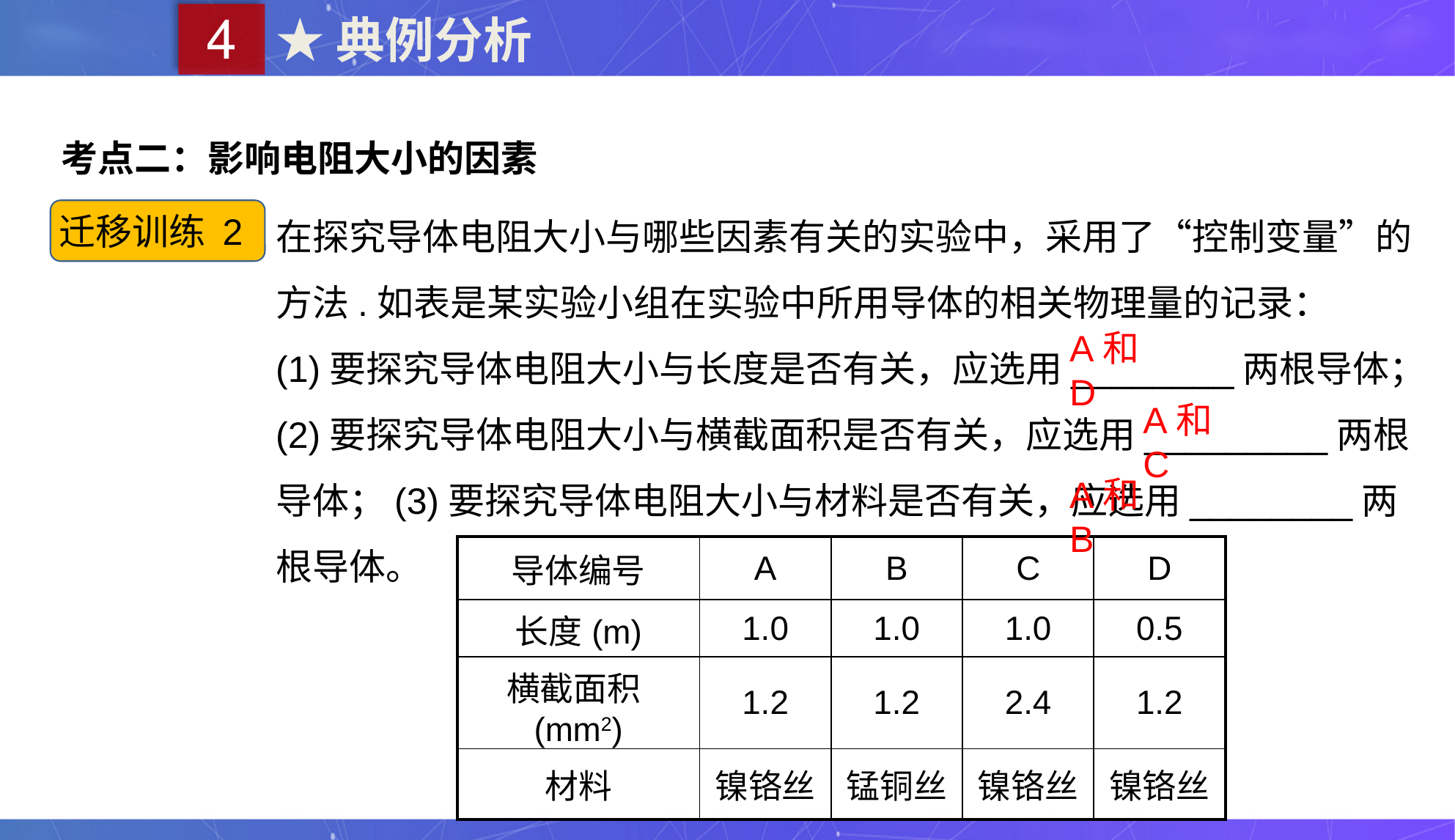

4
★典例分析
考点二：影响电阻大小的因素
在探究导体电阻大小与哪些因素有关的实验中，采用了“控制变量”的方法.如表是某实验小组在实验中所用导体的相关物理量的记录：
(1)要探究导体电阻大小与长度是否有关，应选用________两根导体；
(2)要探究导体电阻大小与横截面积是否有关，应选用_________两根导体；(3)要探究导体电阻大小与材料是否有关，应选用________两根导体。
迁移训练 2
A和D
A和C
A和B
| 导体编号 | A | B | C | D |
| --- | --- | --- | --- | --- |
| 长度(m) | 1.0 | 1.0 | 1.0 | 0.5 |
| 横截面积(mm2) | 1.2 | 1.2 | 2.4 | 1.2 |
| 材料 | 镍铬丝 | 锰铜丝 | 镍铬丝 | 镍铬丝 |